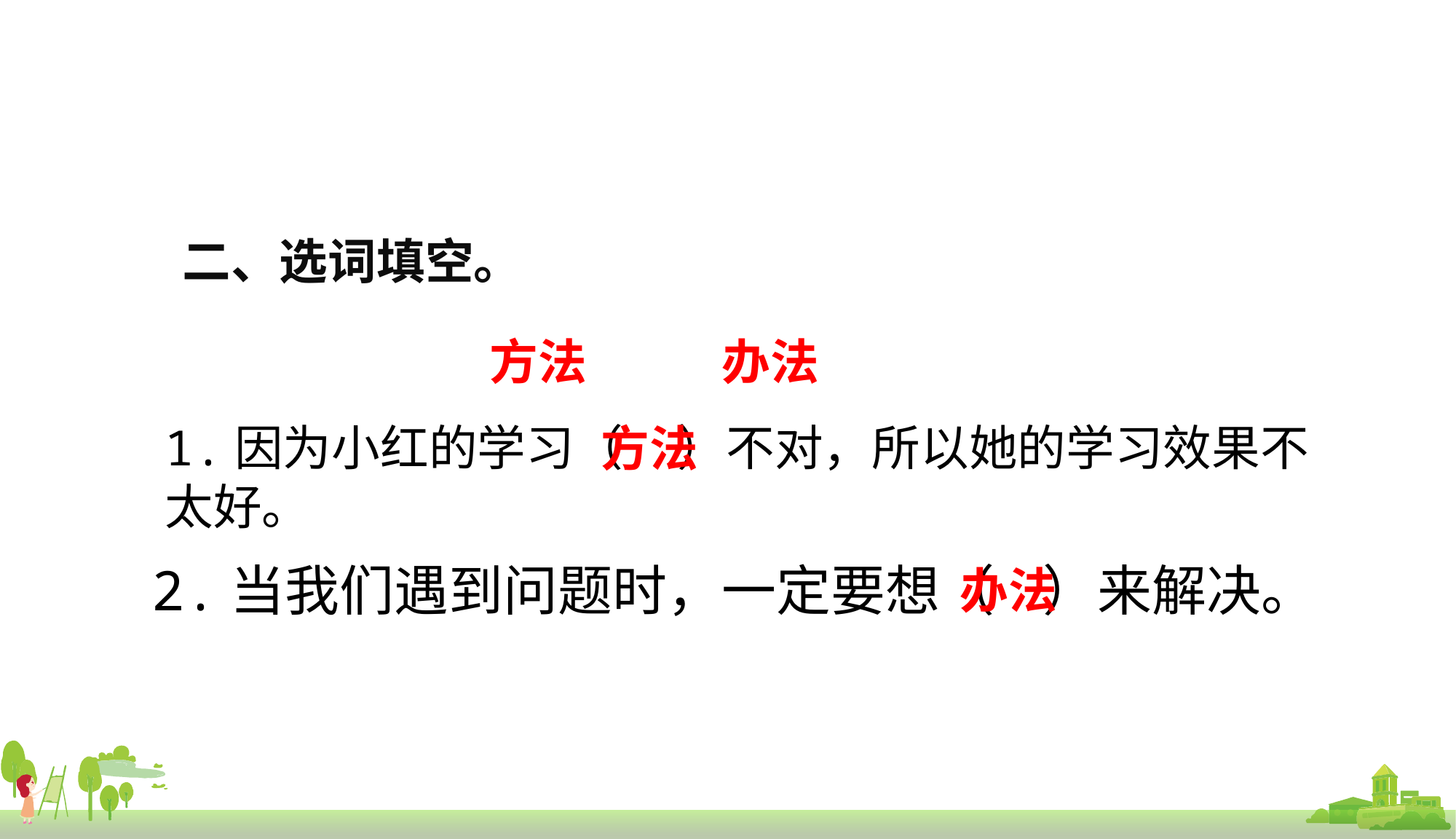

二、选词填空。
方法
办法
1.因为小红的学习（     ）不对，所以她的学习效果不太好。
方法
2.当我们遇到问题时，一定要想（    ）来解决。
办法